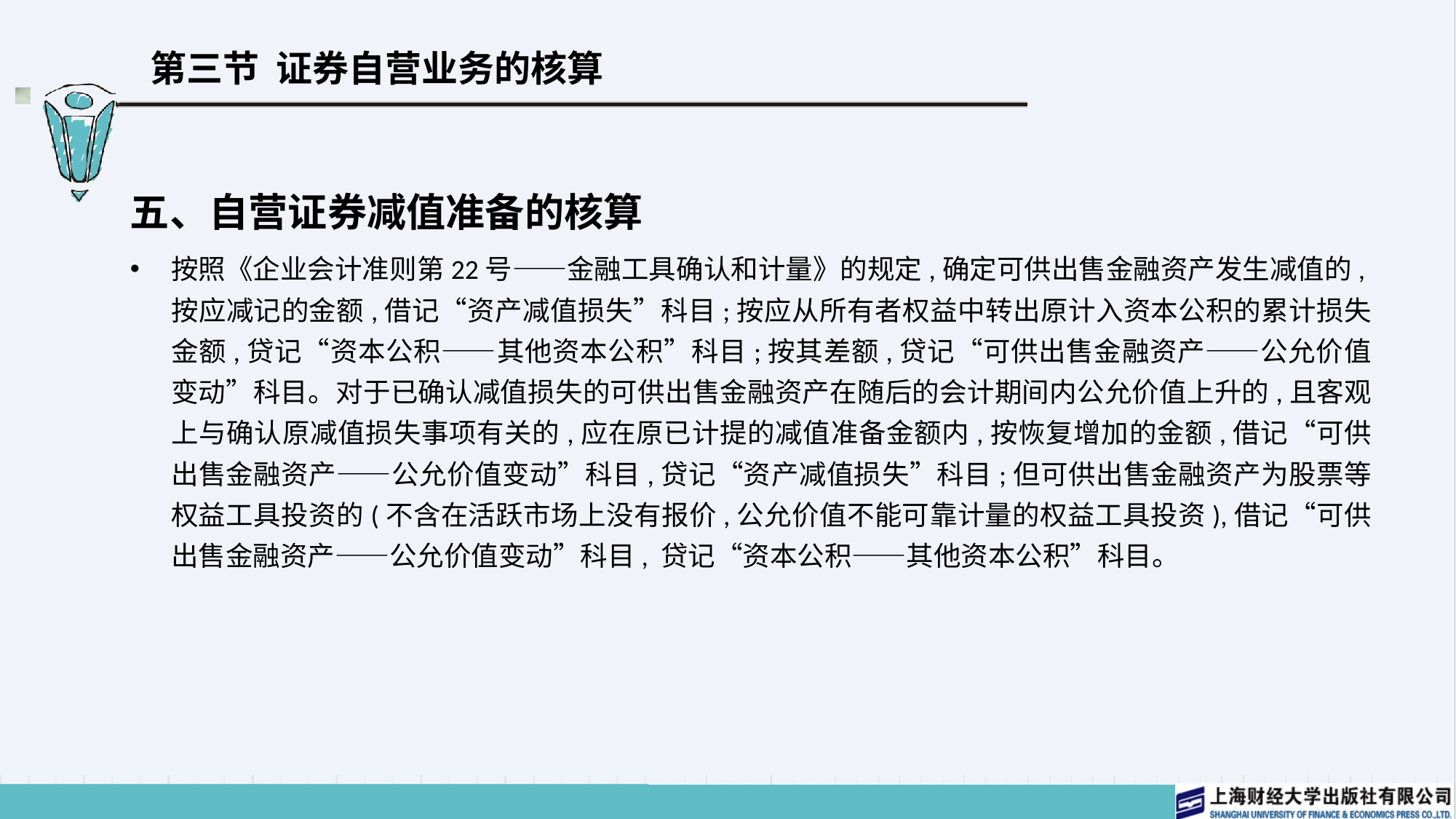

# 第三节  证券自营业务的核算
五、自营证券减值准备的核算
按照《企业会计准则第22号——金融工具确认和计量》的规定,确定可供出售金融资产发生减值的,按应减记的金额,借记“资产减值损失”科目;按应从所有者权益中转出原计入资本公积的累计损失金额,贷记“资本公积——其他资本公积”科目;按其差额,贷记“可供出售金融资产——公允价值变动”科目。对于已确认减值损失的可供出售金融资产在随后的会计期间内公允价值上升的,且客观上与确认原减值损失事项有关的,应在原已计提的减值准备金额内,按恢复增加的金额,借记“可供出售金融资产——公允价值变动”科目,贷记“资产减值损失”科目;但可供出售金融资产为股票等权益工具投资的(不含在活跃市场上没有报价,公允价值不能可靠计量的权益工具投资),借记“可供出售金融资产——公允价值变动”科目, 贷记“资本公积——其他资本公积”科目。